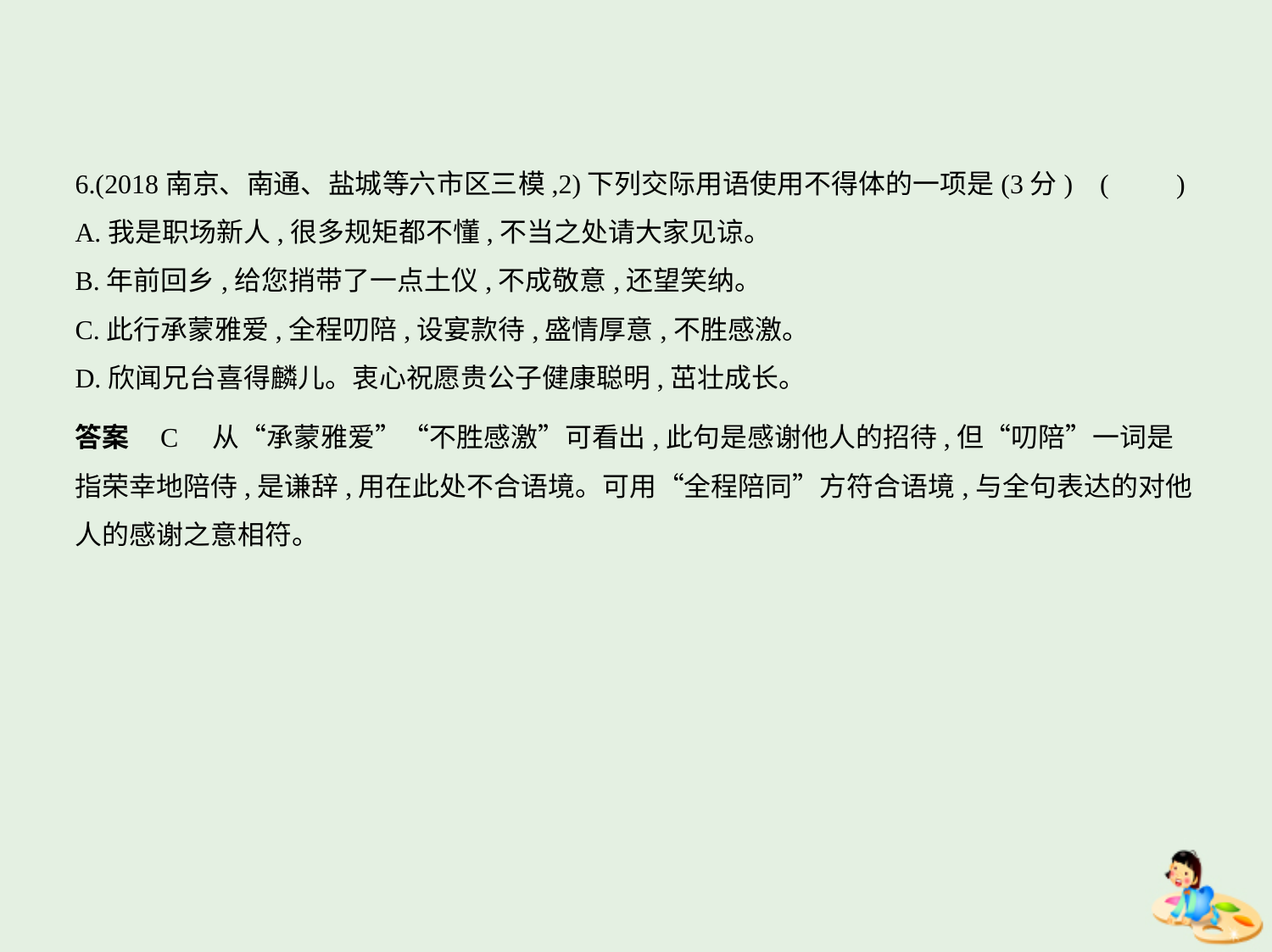

6.(2018南京、南通、盐城等六市区三模,2)下列交际用语使用不得体的一项是(3分) (　　)
A.我是职场新人,很多规矩都不懂,不当之处请大家见谅。
B.年前回乡,给您捎带了一点土仪,不成敬意,还望笑纳。
C.此行承蒙雅爱,全程叨陪,设宴款待,盛情厚意,不胜感激。
D.欣闻兄台喜得麟儿。衷心祝愿贵公子健康聪明,茁壮成长。
答案    C　从“承蒙雅爱”“不胜感激”可看出,此句是感谢他人的招待,但“叨陪”一词是
指荣幸地陪侍,是谦辞,用在此处不合语境。可用“全程陪同”方符合语境,与全句表达的对他
人的感谢之意相符。